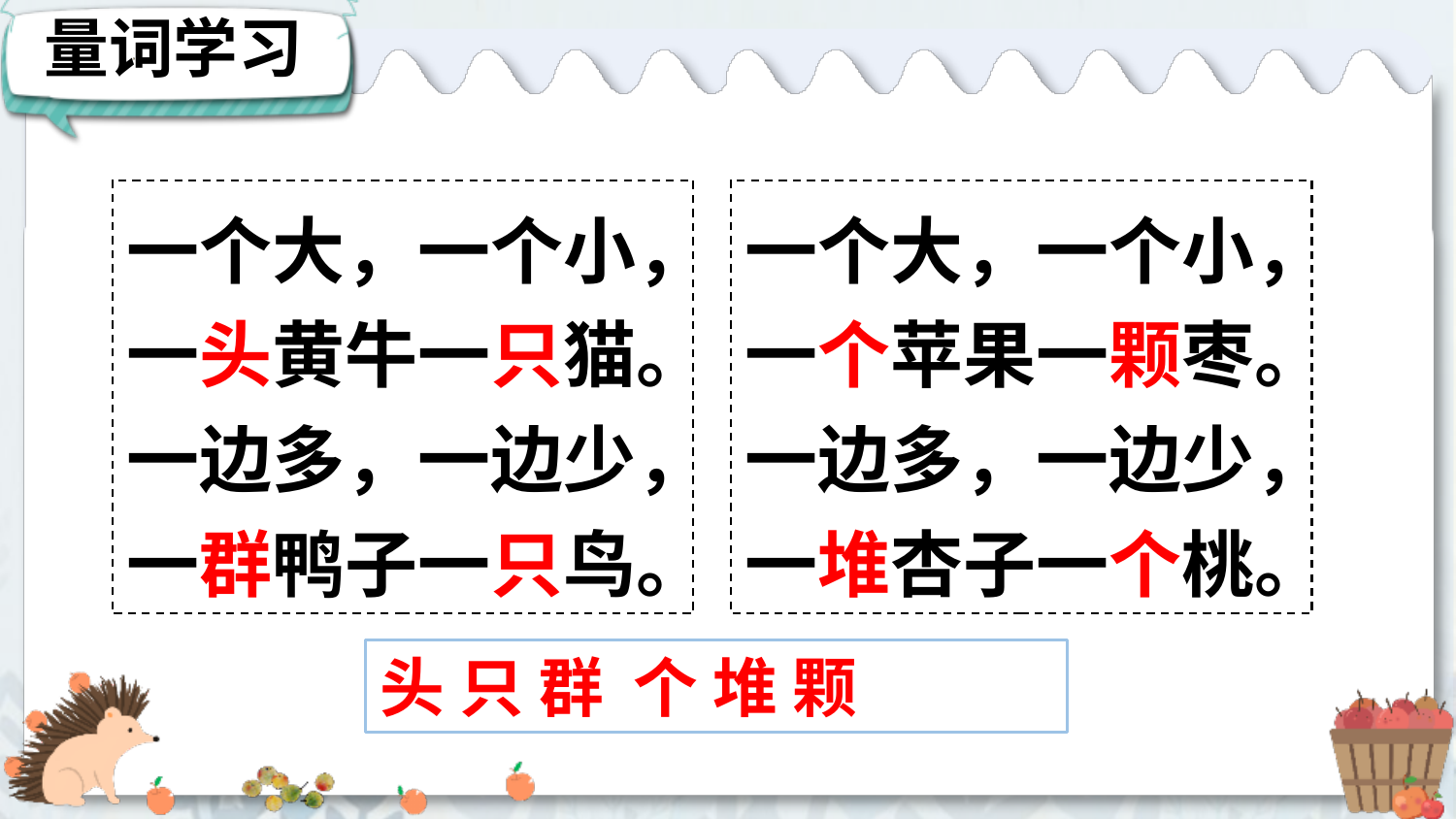

量词学习
一个大，一个小，
一头黄牛一只猫。
一边多，一边少，
一群鸭子一只鸟。
一个大，一个小，
一个苹果一颗枣。
一边多，一边少，
一堆杏子一个桃。
头 只 群  个 堆 颗